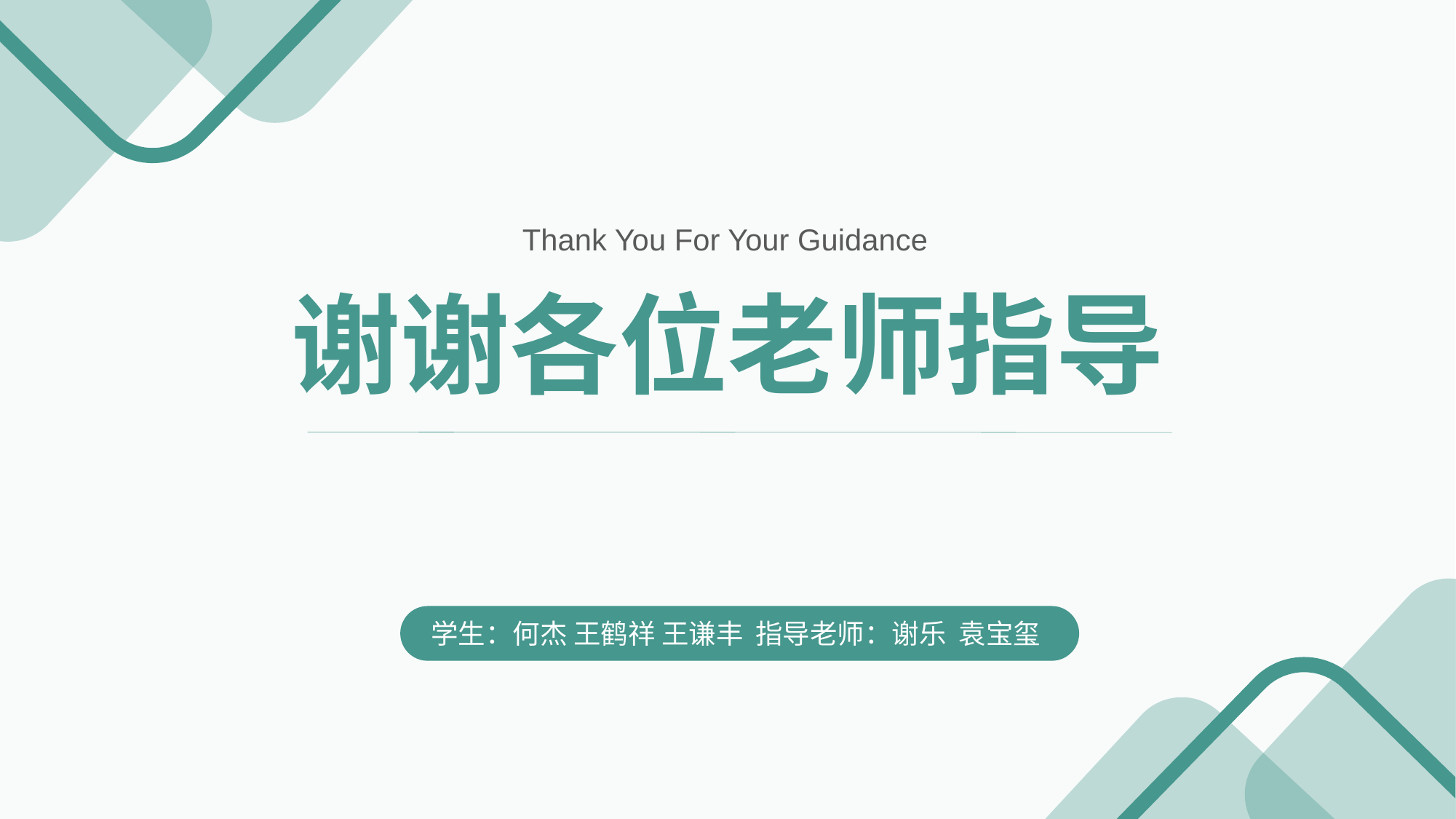

Thank You For Your Guidance
谢谢各位老师指导

学生：何杰 王鹤祥 王谦丰  指导老师：谢乐  袁宝玺